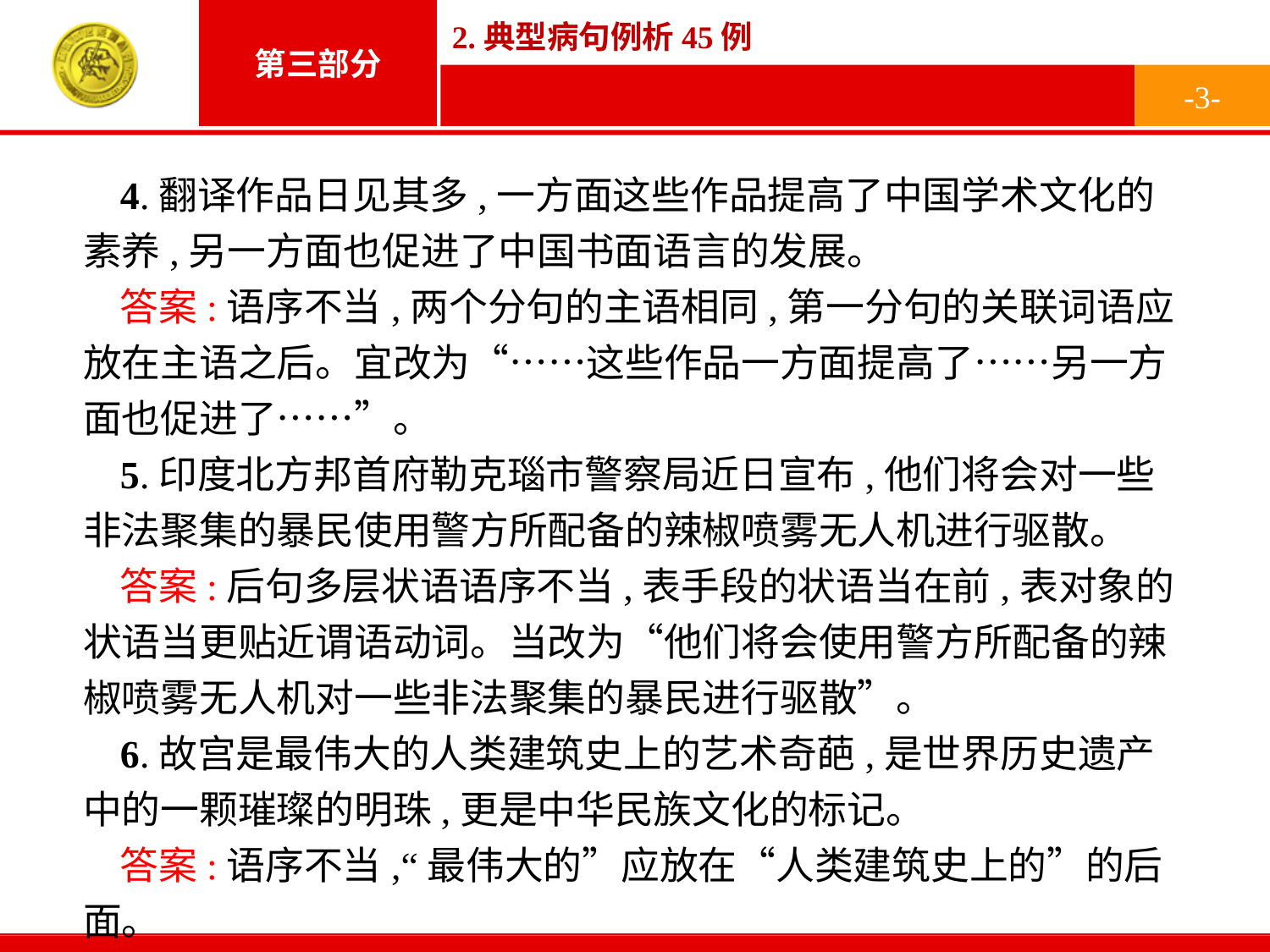

-3-
4.翻译作品日见其多,一方面这些作品提高了中国学术文化的素养,另一方面也促进了中国书面语言的发展。
答案:语序不当,两个分句的主语相同,第一分句的关联词语应放在主语之后。宜改为“……这些作品一方面提高了……另一方面也促进了……”。
5.印度北方邦首府勒克瑙市警察局近日宣布,他们将会对一些非法聚集的暴民使用警方所配备的辣椒喷雾无人机进行驱散。
答案:后句多层状语语序不当,表手段的状语当在前,表对象的状语当更贴近谓语动词。当改为“他们将会使用警方所配备的辣椒喷雾无人机对一些非法聚集的暴民进行驱散”。
6.故宫是最伟大的人类建筑史上的艺术奇葩,是世界历史遗产中的一颗璀璨的明珠,更是中华民族文化的标记。
答案:语序不当,“最伟大的”应放在“人类建筑史上的”的后面。